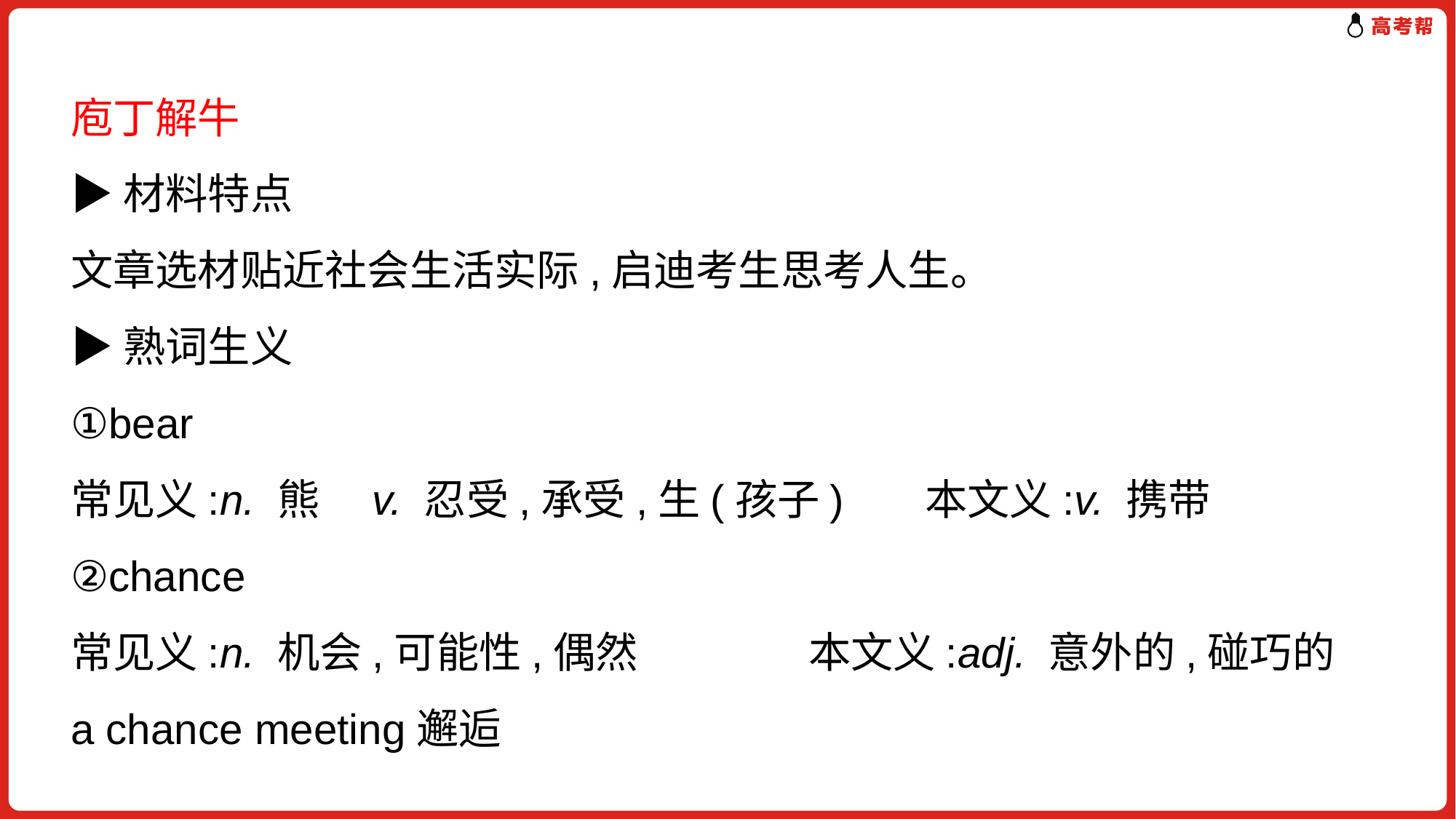

庖丁解牛
▶材料特点
文章选材贴近社会生活实际,启迪考生思考人生。
▶熟词生义
①bear
常见义:n. 熊　v. 忍受,承受,生(孩子)      本文义:v. 携带
②chance
常见义:n. 机会,可能性,偶然                  本文义:adj. 意外的,碰巧的
a chance meeting邂逅